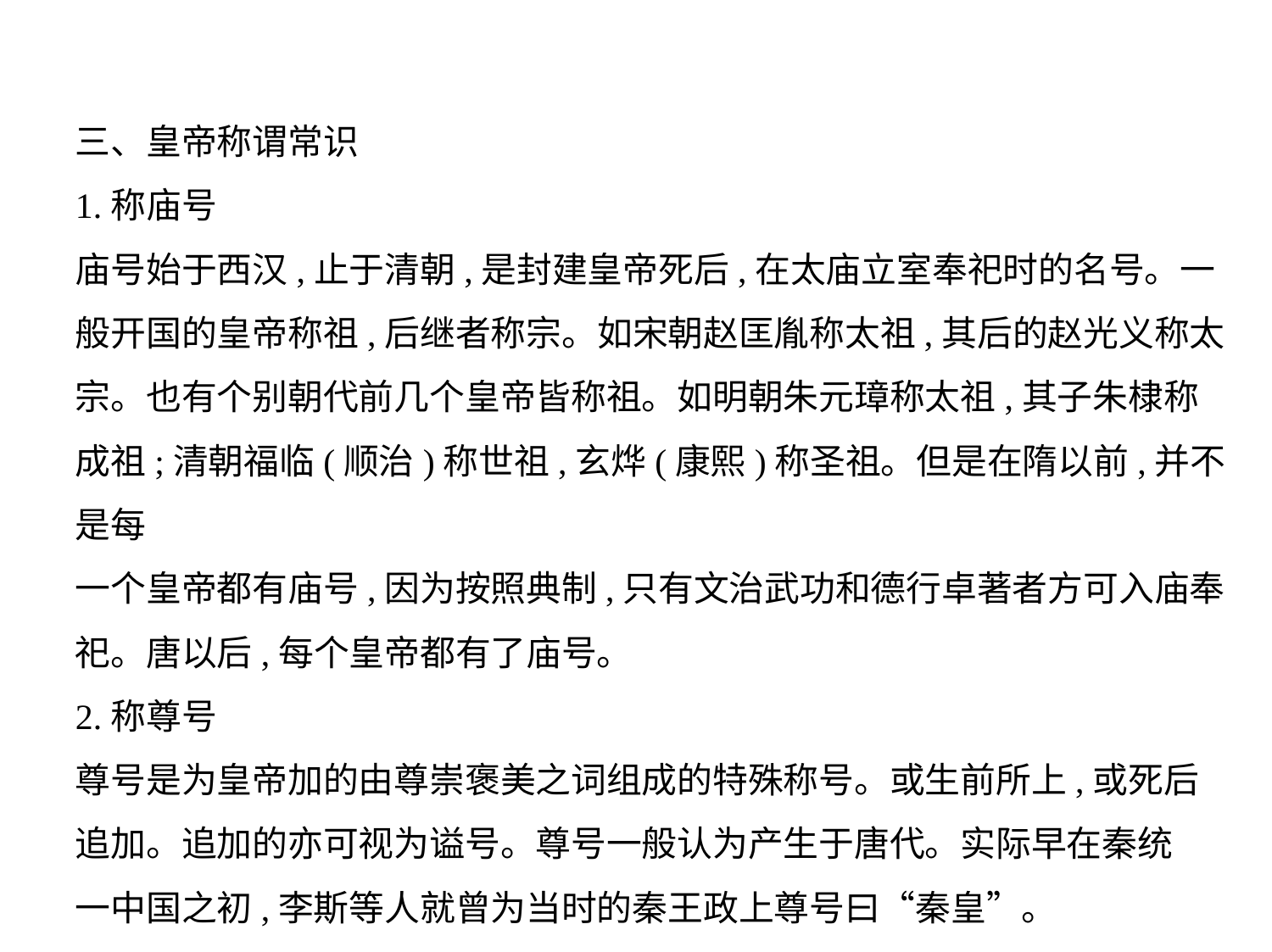

三、皇帝称谓常识
1.称庙号
庙号始于西汉,止于清朝,是封建皇帝死后,在太庙立室奉祀时的名号。一
般开国的皇帝称祖,后继者称宗。如宋朝赵匡胤称太祖,其后的赵光义称太
宗。也有个别朝代前几个皇帝皆称祖。如明朝朱元璋称太祖,其子朱棣称
成祖;清朝福临(顺治)称世祖,玄烨(康熙)称圣祖。但是在隋以前,并不是每
一个皇帝都有庙号,因为按照典制,只有文治武功和德行卓著者方可入庙奉
祀。唐以后,每个皇帝都有了庙号。
2.称尊号
尊号是为皇帝加的由尊崇褒美之词组成的特殊称号。或生前所上,或死后
追加。追加的亦可视为谥号。尊号一般认为产生于唐代。实际早在秦统
一中国之初,李斯等人就曾为当时的秦王政上尊号曰“秦皇”。